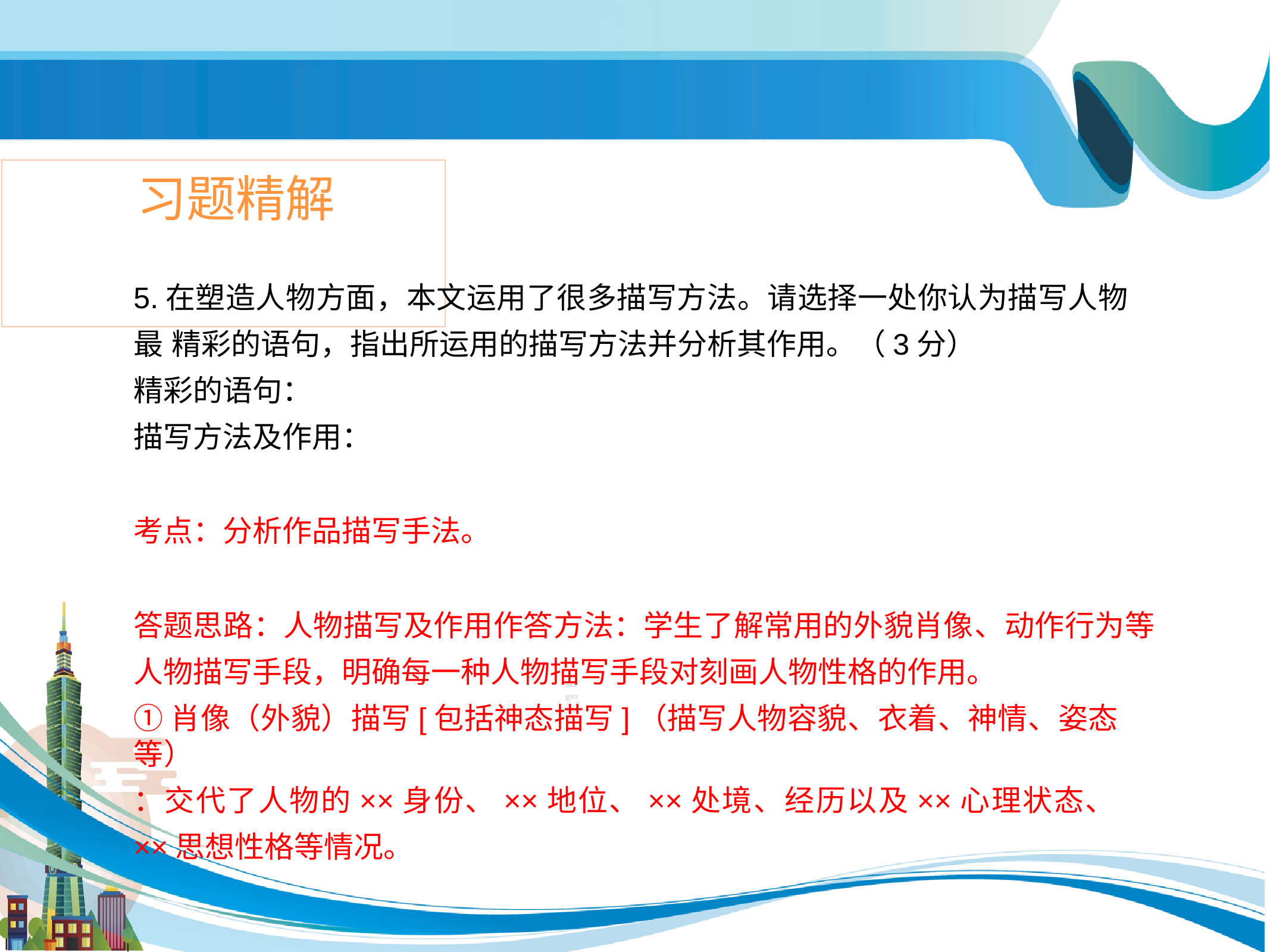

# 习题精解
5.在塑造人物方面，本文运用了很多描写方法。请选择一处你认为描写人物最 精彩的语句，指出所运用的描写方法并分析其作用。（3分）
精彩的语句：
描写方法及作用：

考点：分析作品描写手法。

答题思路：人物描写及作用作答方法：学生了解常用的外貌肖像、动作行为等
人物描写手段，明确每一种人物描写手段对刻画人物性格的作用。
①肖像（外貌）描写[包括神态描写]（描写人物容貌、衣着、神情、姿态等）
：交代了人物的××身份、××地位、××处境、经历以及××心理状态、
××思想性格等情况。